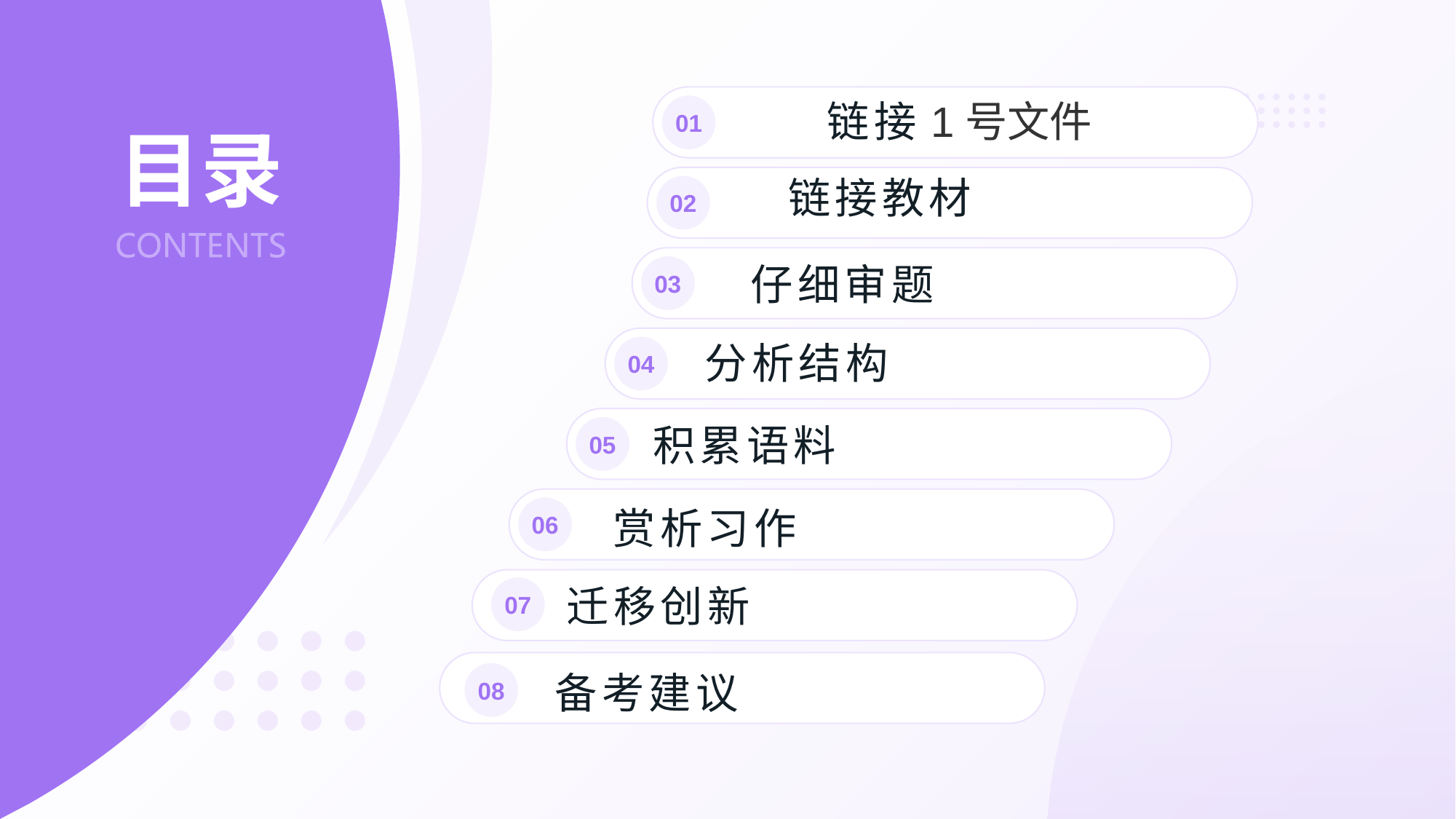

# 目录
链接1号文件
01

链接教材
02

03
仔细审题

04
分析结构

05
积累语料

06
赏析习作

07
迁移创新

08
备考建议